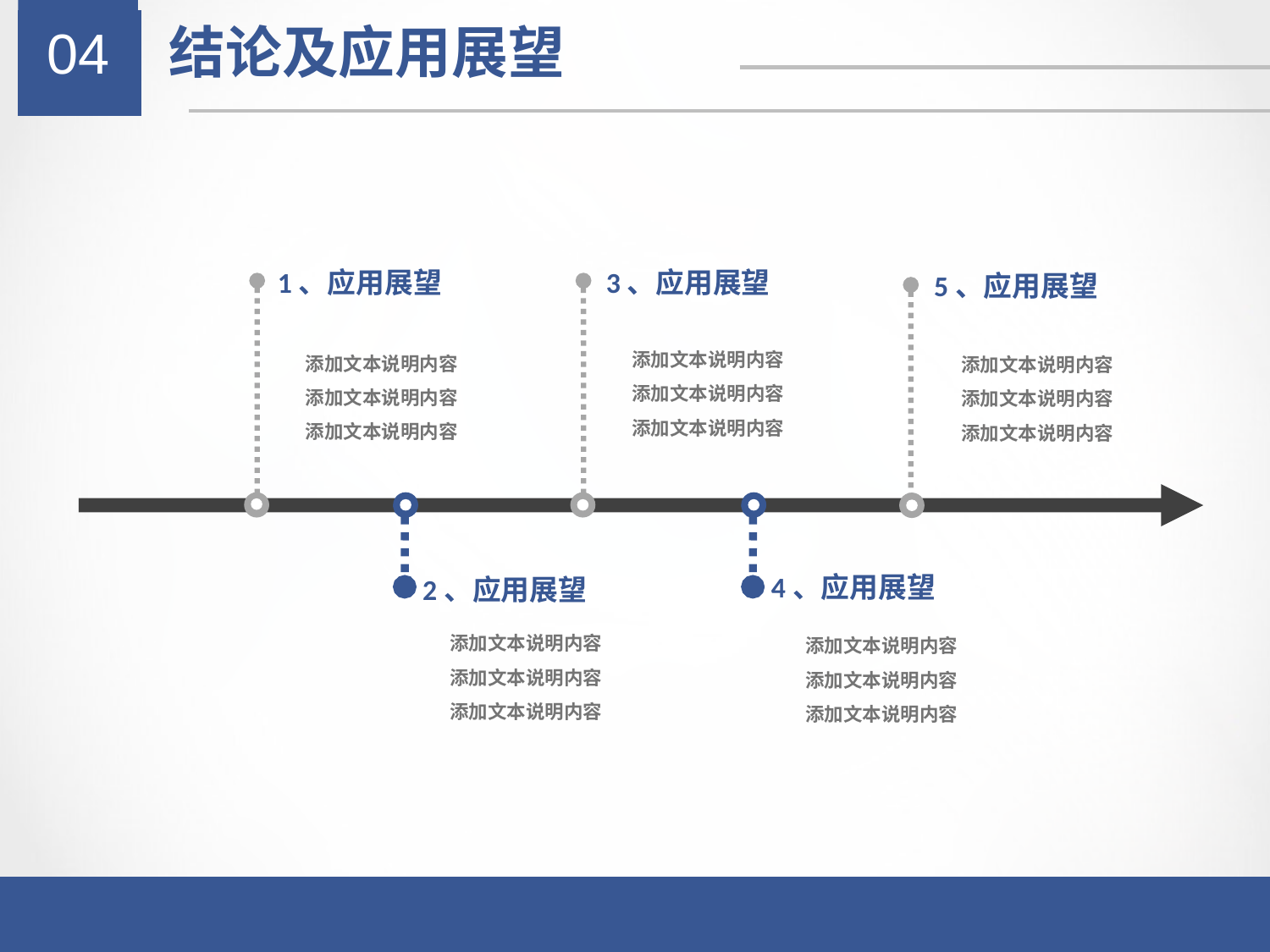

04
结论及应用展望
1、应用展望
3、应用展望
5、应用展望

添加文本说明内容
添加文本说明内容
添加文本说明内容
添加文本说明内容
添加文本说明内容
添加文本说明内容
添加文本说明内容
添加文本说明内容
添加文本说明内容

4、应用展望
2、应用展望
添加文本说明内容
添加文本说明内容
添加文本说明内容
添加文本说明内容
添加文本说明内容
添加文本说明内容